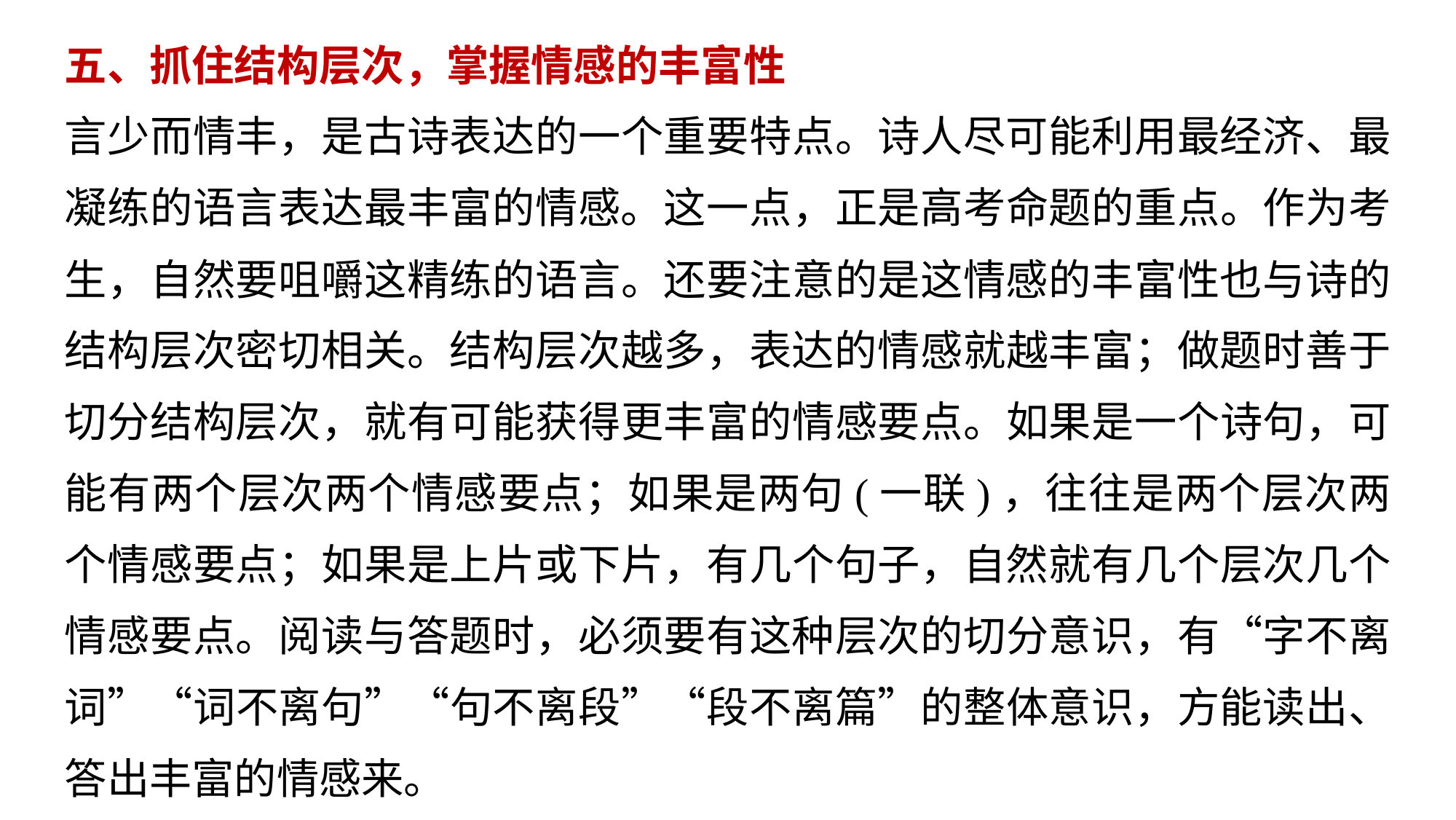

五、抓住结构层次，掌握情感的丰富性
言少而情丰，是古诗表达的一个重要特点。诗人尽可能利用最经济、最凝练的语言表达最丰富的情感。这一点，正是高考命题的重点。作为考生，自然要咀嚼这精练的语言。还要注意的是这情感的丰富性也与诗的结构层次密切相关。结构层次越多，表达的情感就越丰富；做题时善于切分结构层次，就有可能获得更丰富的情感要点。如果是一个诗句，可能有两个层次两个情感要点；如果是两句(一联)，往往是两个层次两个情感要点；如果是上片或下片，有几个句子，自然就有几个层次几个情感要点。阅读与答题时，必须要有这种层次的切分意识，有“字不离词”“词不离句”“句不离段”“段不离篇”的整体意识，方能读出、答出丰富的情感来。